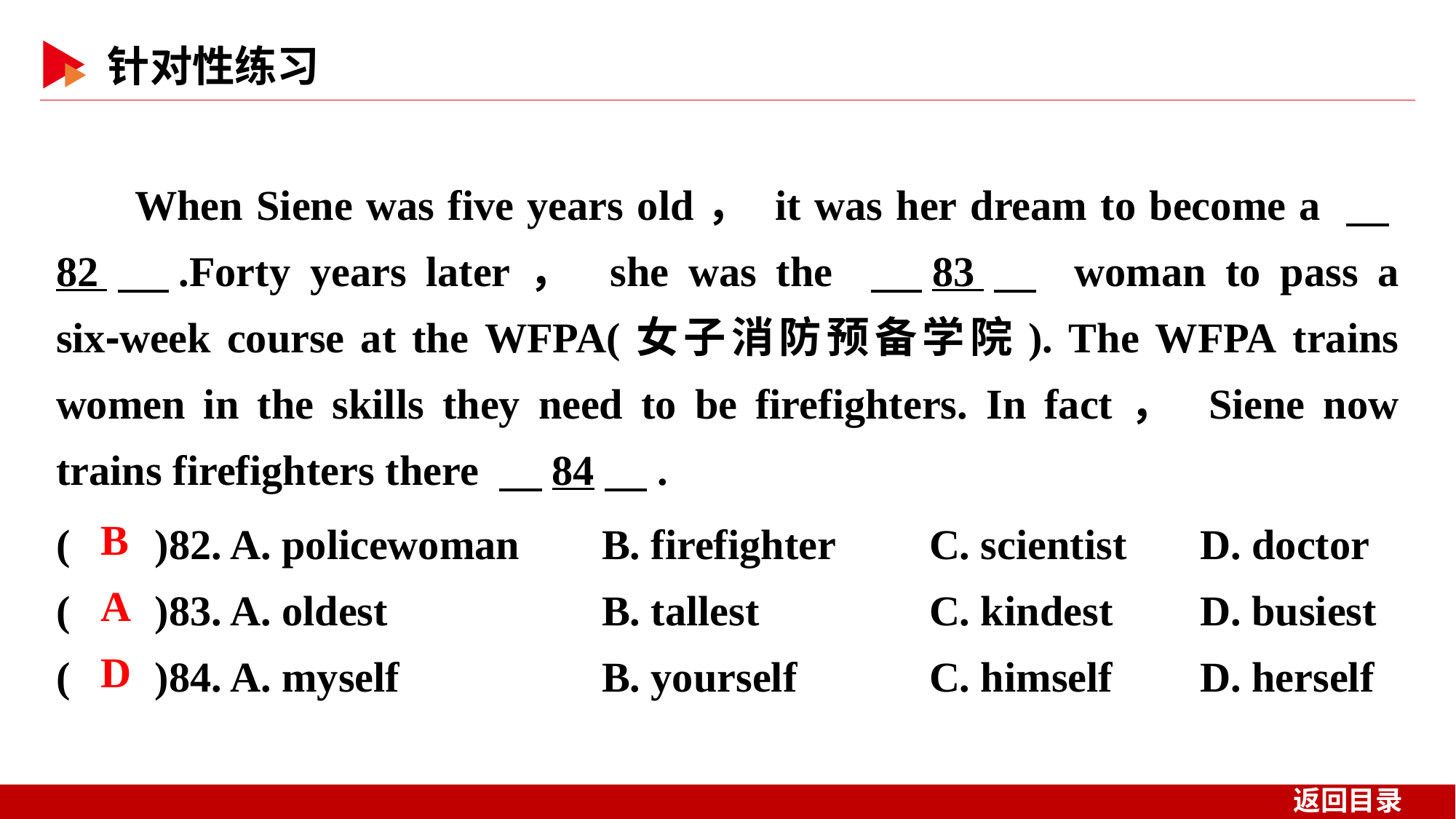

When Siene was five years old， it was her dream to become a 　82　.Forty years later， she was the 　83　 woman to pass a six⁃week course at the WFPA(女子消防预备学院). The WFPA trains women in the skills they need to be firefighters. In fact， Siene now trains firefighters there 　84　.
(        )82. A. policewoman 	B. firefighter	C. scientist 	　D. doctor
(        )83. A. oldest                 	B. tallest		C. kindest	　D. busiest
(        )84. A. myself                 	B. yourself		C. himself   	　D. herself
   B
   A
   D